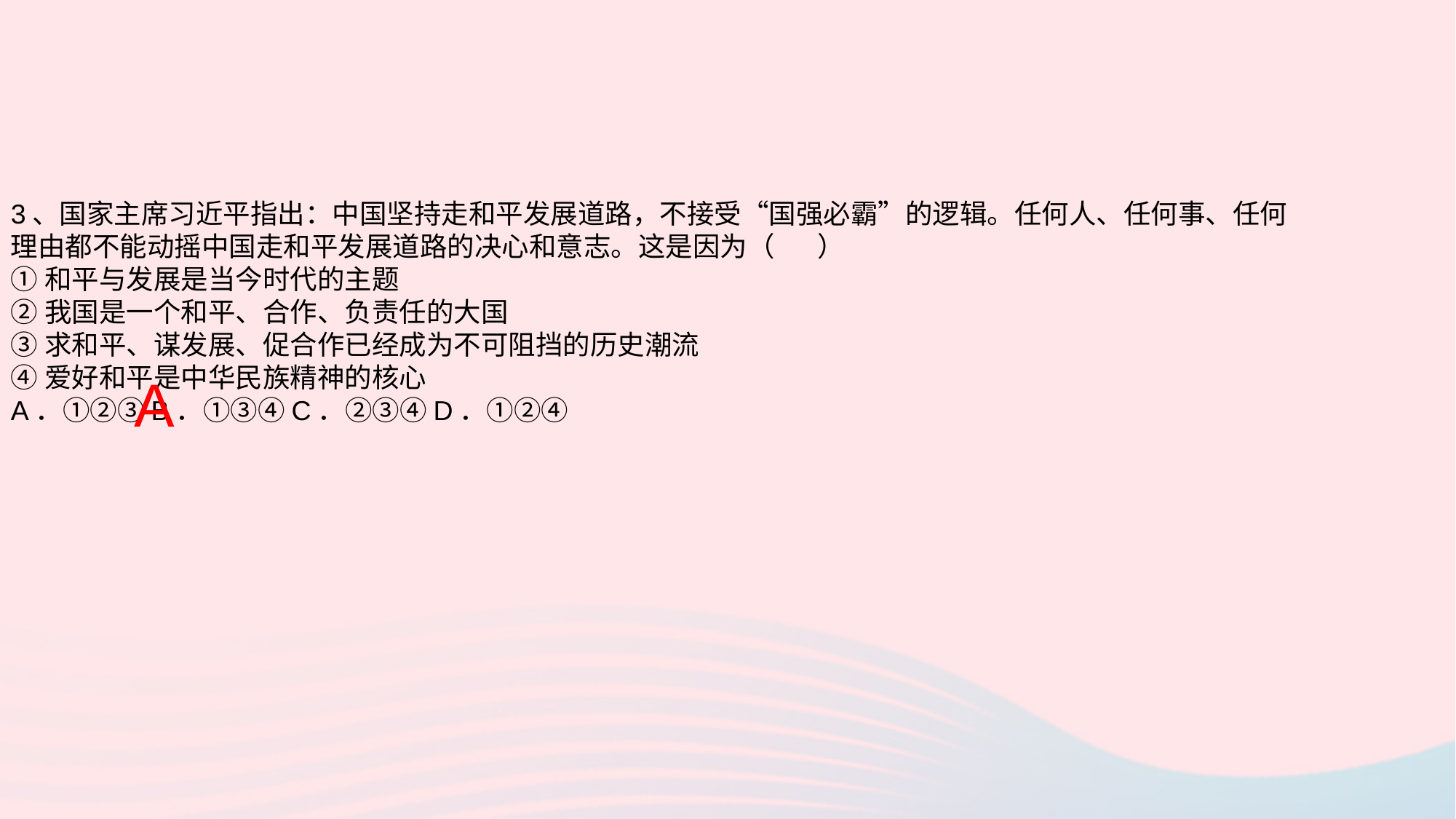

3、国家主席习近平指出：中国坚持走和平发展道路，不接受“国强必霸”的逻辑。任何人、任何事、任何理由都不能动摇中国走和平发展道路的决心和意志。这是因为（       ）
①和平与发展是当今时代的主题
②我国是一个和平、合作、负责任的大国
③求和平、谋发展、促合作已经成为不可阻挡的历史潮流
④爱好和平是中华民族精神的核心
A．①②③B．①③④C．②③④D．①②④
A